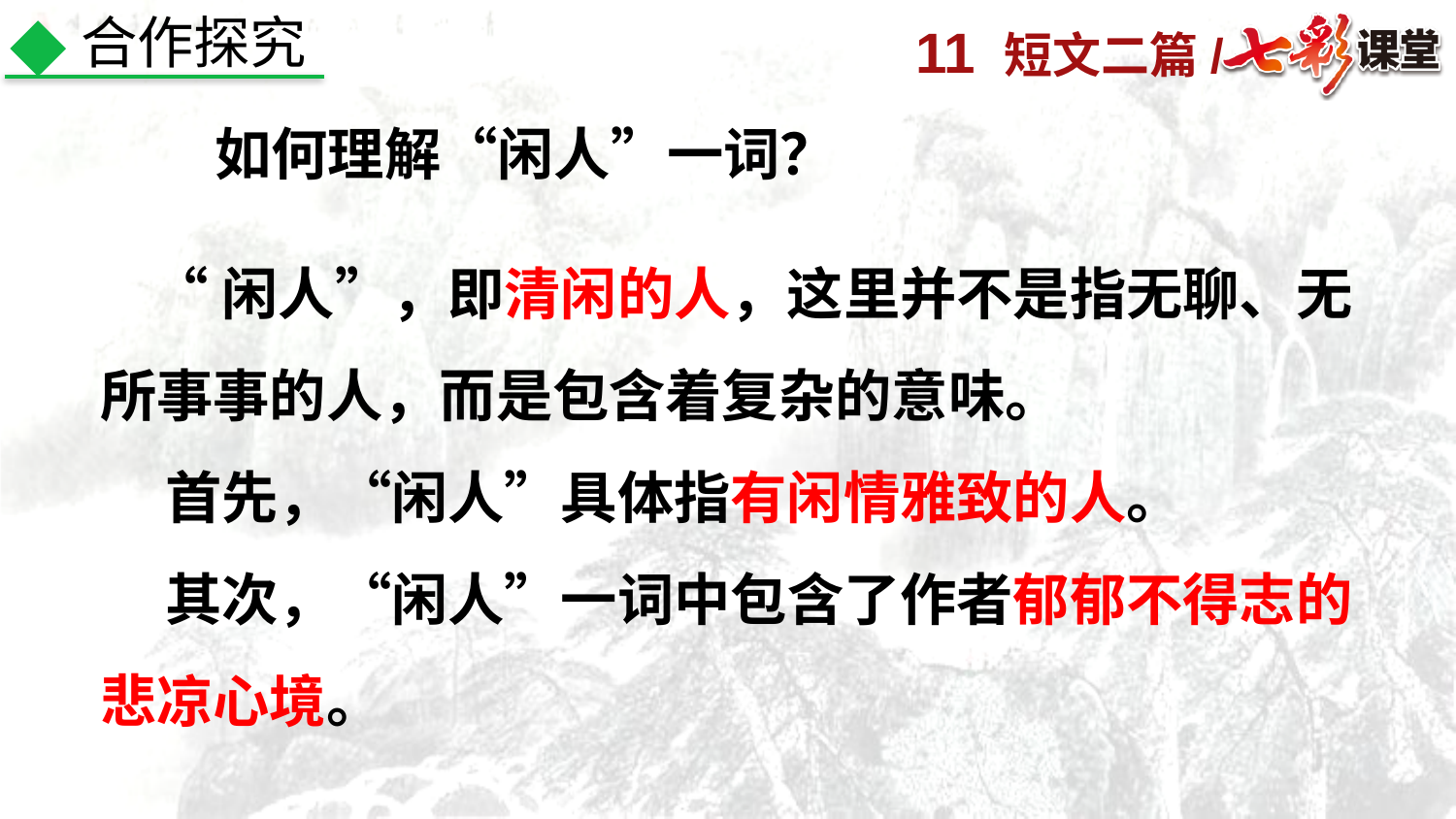

合作探究

如何理解“闲人”一词？
    “闲人”，即清闲的人，这里并不是指无聊、无所事事的人，而是包含着复杂的意味。
    首先，“闲人”具体指有闲情雅致的人。
    其次，“闲人”一词中包含了作者郁郁不得志的悲凉心境。